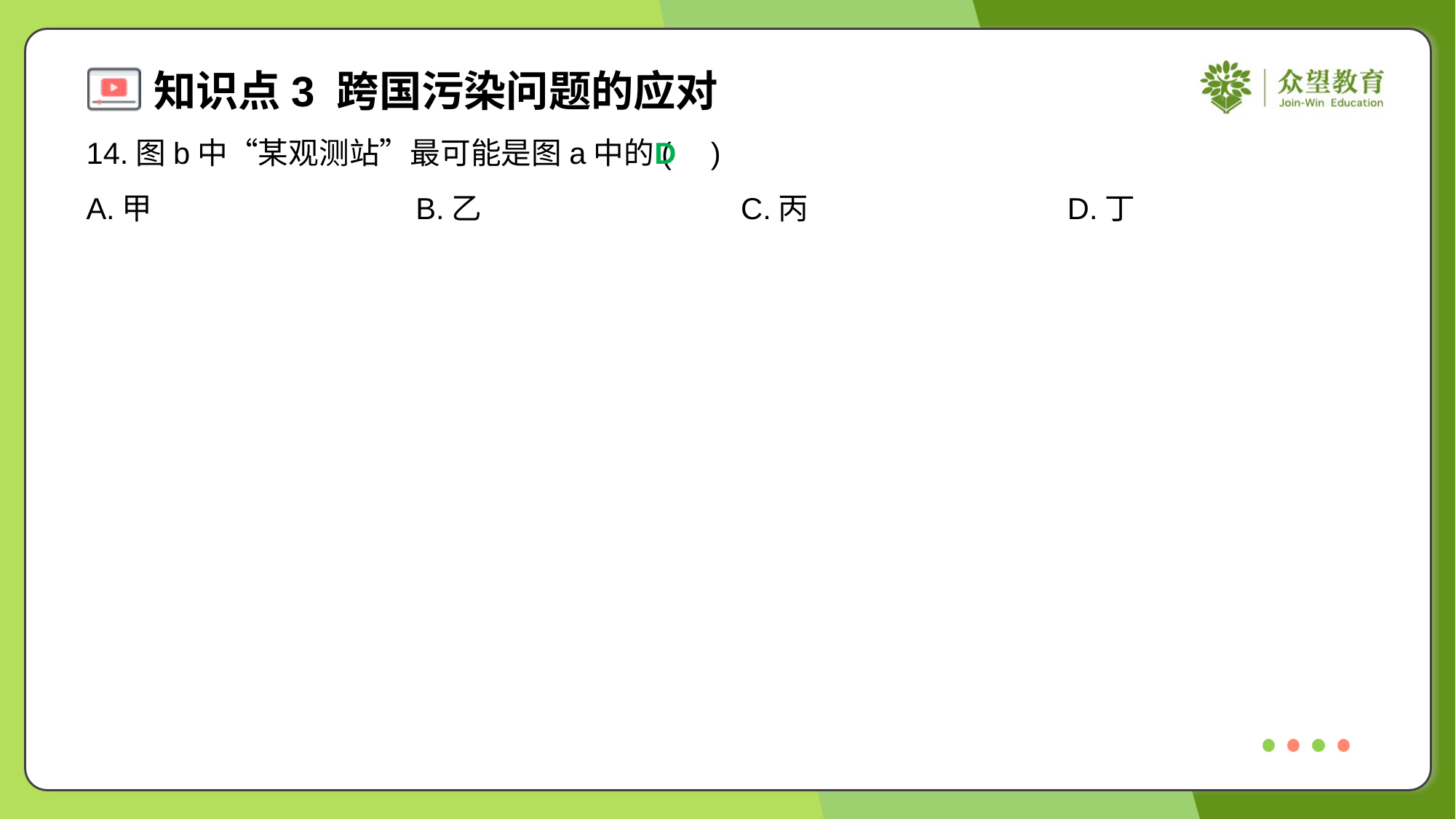

14.图b中“某观测站”最可能是图a中的(     )
D
A.甲	B.乙	C.丙	D.丁